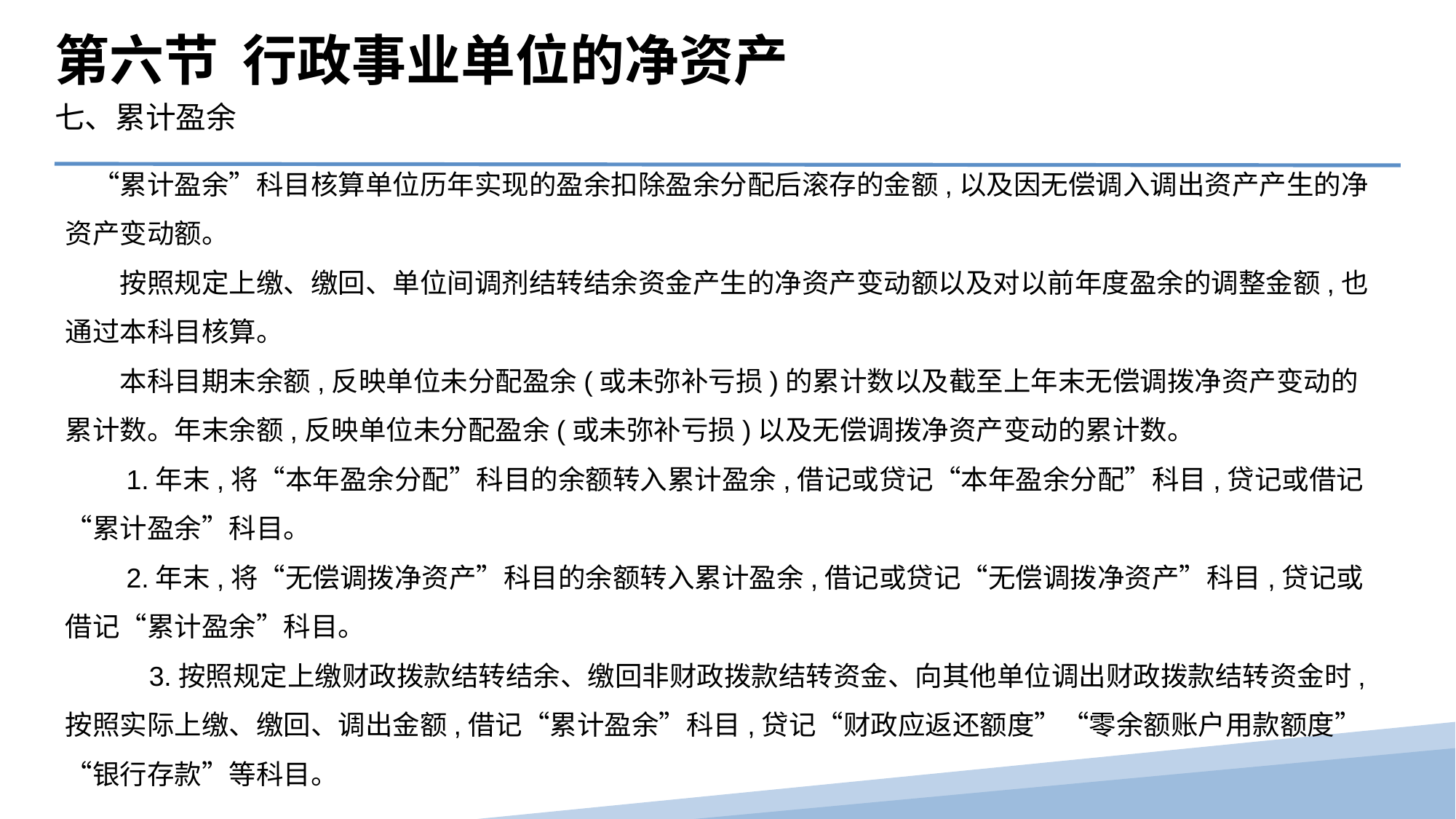

第六节  行政事业单位的净资产
七、累计盈余
　“累计盈余”科目核算单位历年实现的盈余扣除盈余分配后滚存的金额,以及因无偿调入调出资产产生的净资产变动额。
　　按照规定上缴、缴回、单位间调剂结转结余资金产生的净资产变动额以及对以前年度盈余的调整金额,也通过本科目核算。
　　本科目期末余额,反映单位未分配盈余(或未弥补亏损)的累计数以及截至上年末无偿调拨净资产变动的累计数。年末余额,反映单位未分配盈余(或未弥补亏损)以及无偿调拨净资产变动的累计数。
　　1.年末,将“本年盈余分配”科目的余额转入累计盈余,借记或贷记“本年盈余分配”科目,贷记或借记“累计盈余”科目。
　　2.年末,将“无偿调拨净资产”科目的余额转入累计盈余,借记或贷记“无偿调拨净资产”科目,贷记或借记“累计盈余”科目。
       　3.按照规定上缴财政拨款结转结余、缴回非财政拨款结转资金、向其他单位调出财政拨款结转资金时,按照实际上缴、缴回、调出金额,借记“累计盈余”科目,贷记“财政应返还额度”“零余额账户用款额度”“银行存款”等科目。